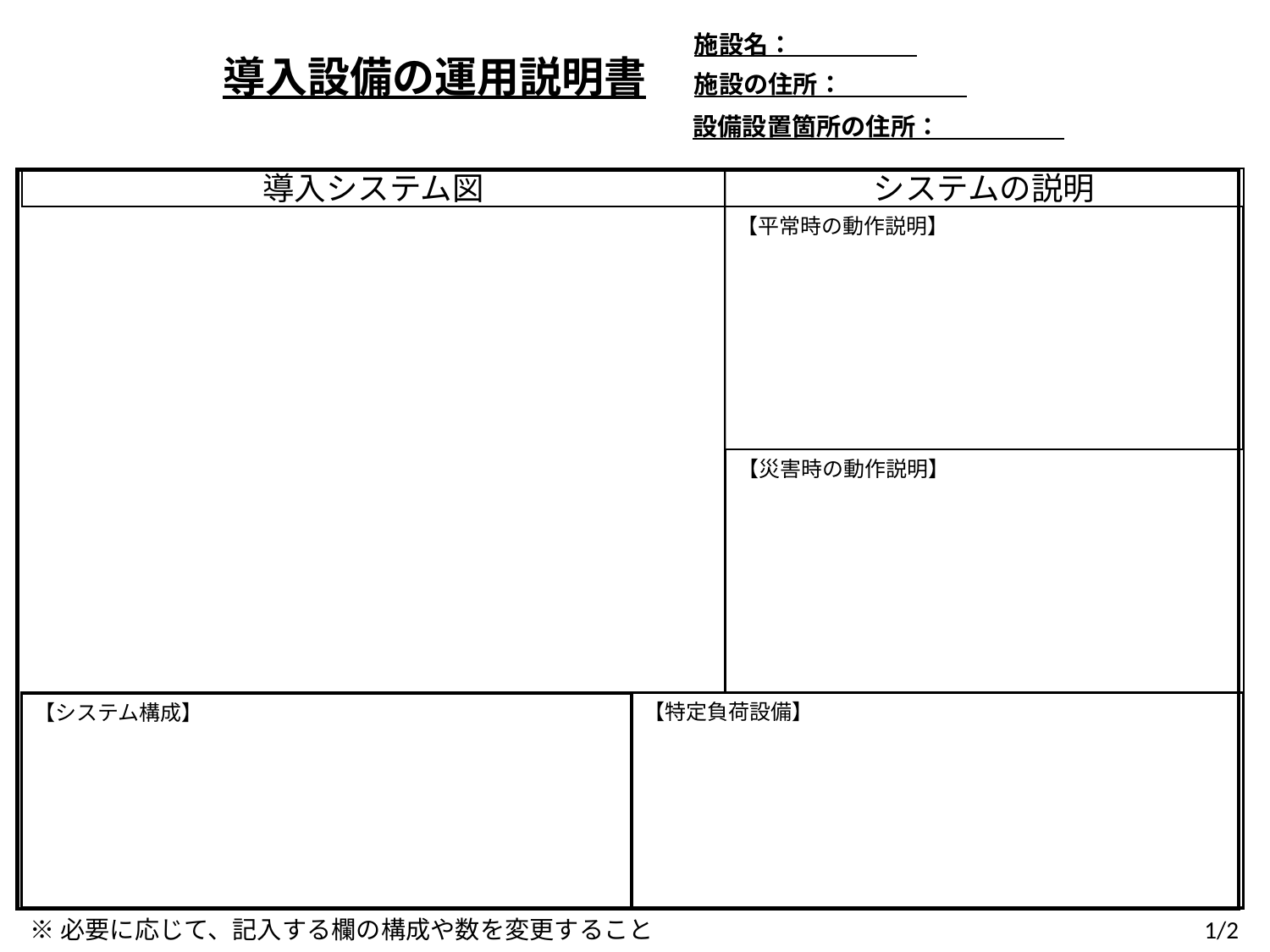

施設名：
導入設備の運用説明書
施設の住所：
設備設置箇所の住所：
導入システム図

システムの説明

【平常時の動作説明】
【災害時の動作説明】
【特定負荷設備】
【システム構成】

※必要に応じて、記入する欄の構成や数を変更すること　　　　　　　　　　　　　　　　　　　　　　1/2